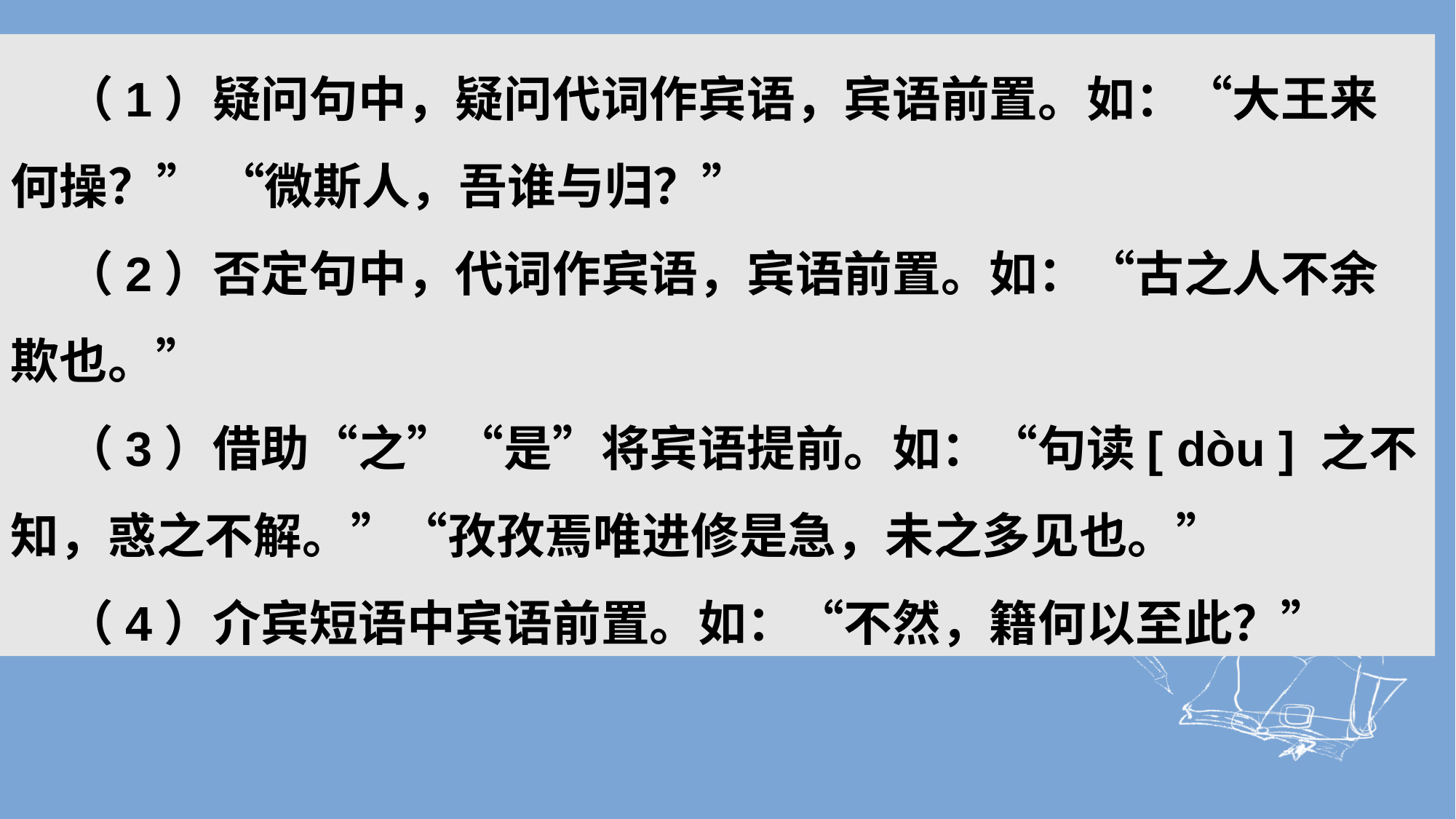

（1）疑问句中，疑问代词作宾语，宾语前置。如：“大王来何操？” “微斯人，吾谁与归？”
（2）否定句中，代词作宾语，宾语前置。如：“古之人不余欺也。”
（3）借助“之”“是”将宾语提前。如：“句读[ dòu ] 之不知，惑之不解。”“孜孜焉唯进修是急，未之多见也。”
（4）介宾短语中宾语前置。如：“不然，籍何以至此？”